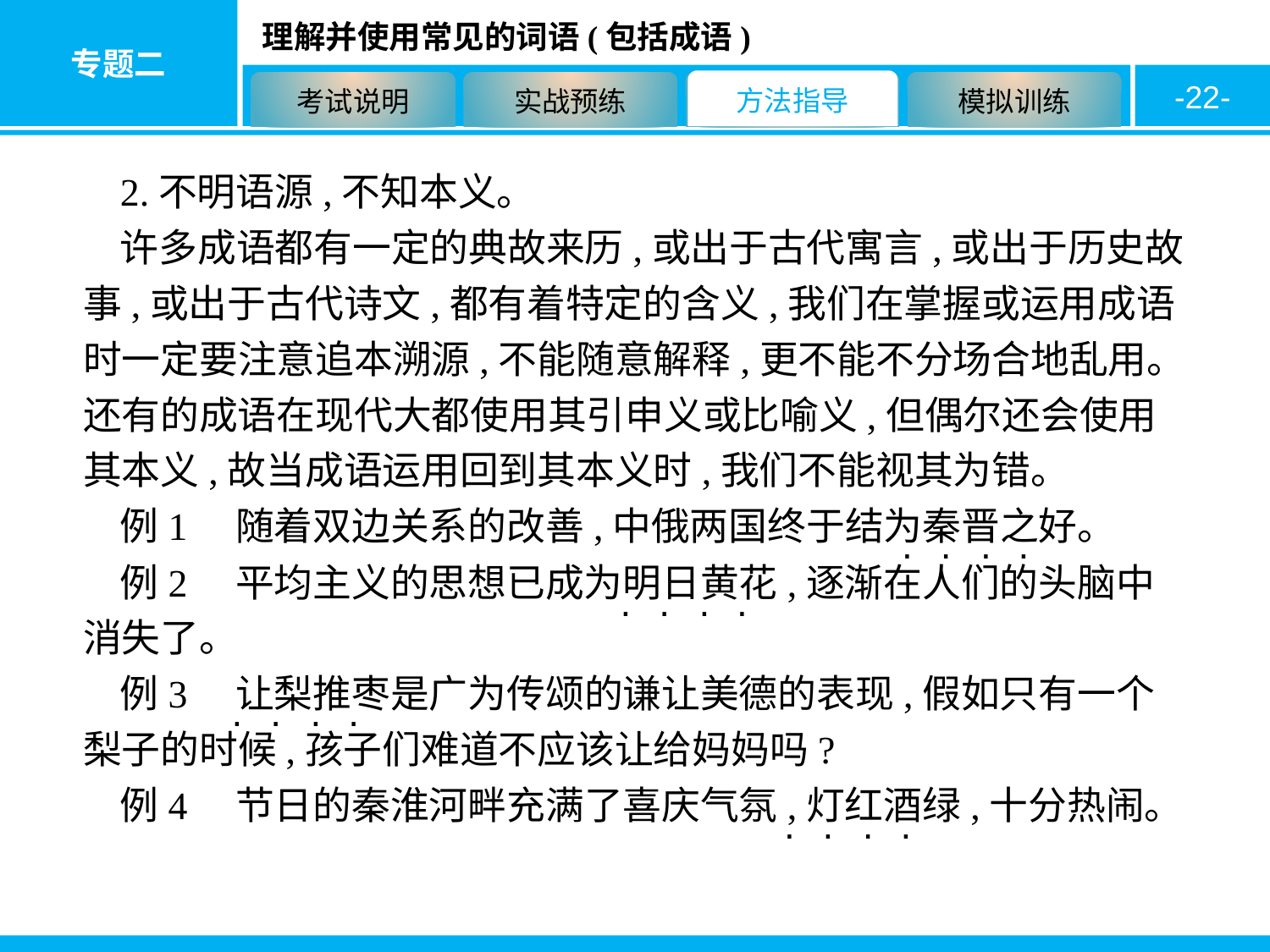

-22-
2.不明语源,不知本义。
许多成语都有一定的典故来历,或出于古代寓言,或出于历史故事,或出于古代诗文,都有着特定的含义,我们在掌握或运用成语时一定要注意追本溯源,不能随意解释,更不能不分场合地乱用。还有的成语在现代大都使用其引申义或比喻义,但偶尔还会使用其本义,故当成语运用回到其本义时,我们不能视其为错。
例1　随着双边关系的改善,中俄两国终于结为秦晋之好。
例2　平均主义的思想已成为明日黄花,逐渐在人们的头脑中消失了。
例3　让梨推枣是广为传颂的谦让美德的表现,假如只有一个梨子的时候,孩子们难道不应该让给妈妈吗?
例4　节日的秦淮河畔充满了喜庆气氛,灯红酒绿,十分热闹。
·
·
·
·
·
·
·
·
·
·
·
·
·
·
·
·